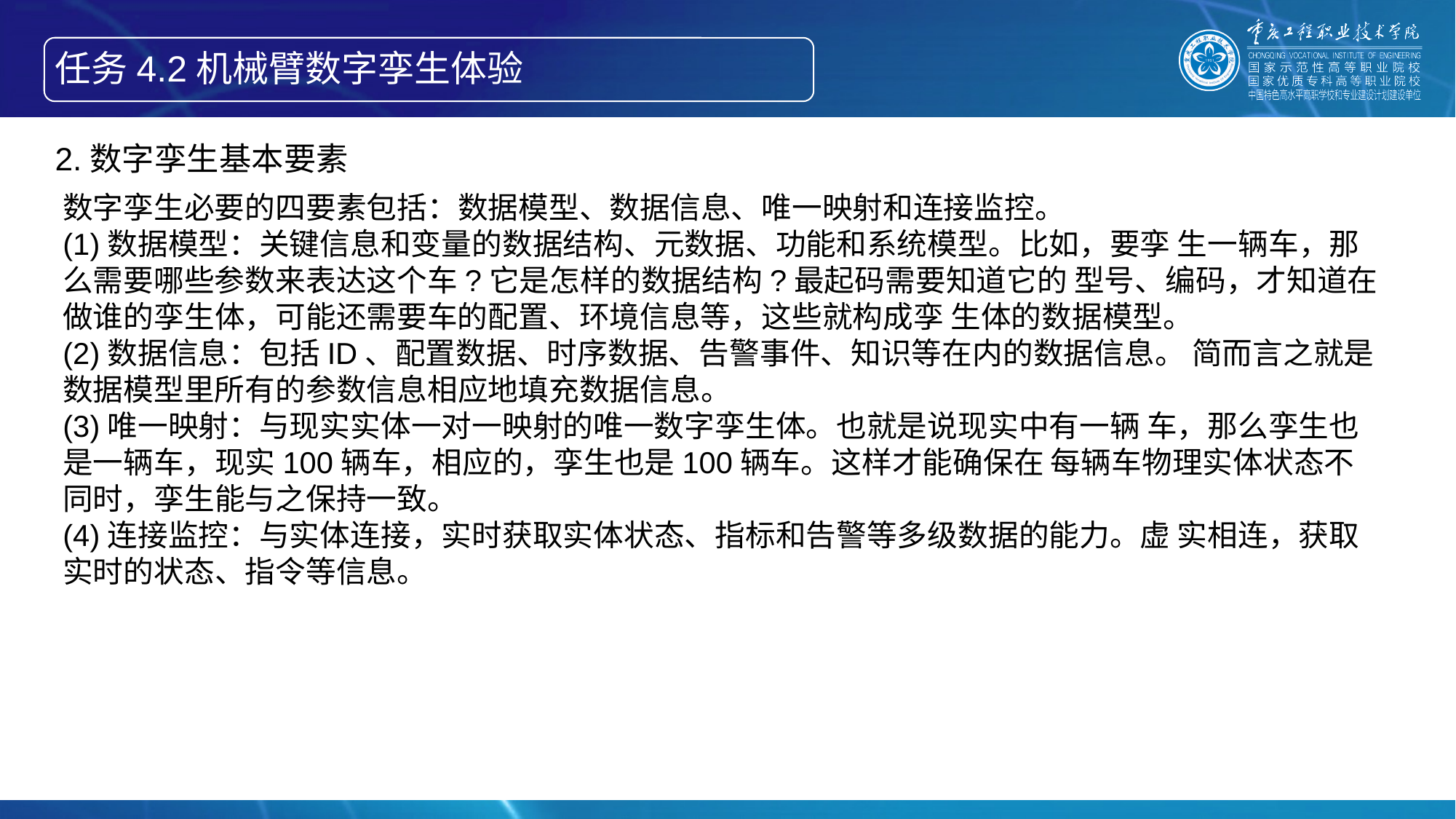

任务4.2机械臂数字孪生体验

智能产线绘制信息物理系统的构成
2.数字孪生基本要素
数字孪生必要的四要素包括：数据模型、数据信息、唯一映射和连接监控。
(1)数据模型：关键信息和变量的数据结构、元数据、功能和系统模型。比如，要孪 生一辆车，那么需要哪些参数来表达这个车?它是怎样的数据结构?最起码需要知道它的 型号、编码，才知道在做谁的孪生体，可能还需要车的配置、环境信息等，这些就构成孪 生体的数据模型。
(2)数据信息：包括ID、配置数据、时序数据、告警事件、知识等在内的数据信息。 简而言之就是数据模型里所有的参数信息相应地填充数据信息。
(3)唯一映射：与现实实体一对一映射的唯一数字孪生体。也就是说现实中有一辆 车，那么孪生也是一辆车，现实100辆车，相应的，孪生也是100辆车。这样才能确保在 每辆车物理实体状态不同时，孪生能与之保持一致。
(4)连接监控：与实体连接，实时获取实体状态、指标和告警等多级数据的能力。虚 实相连，获取实时的状态、指令等信息。